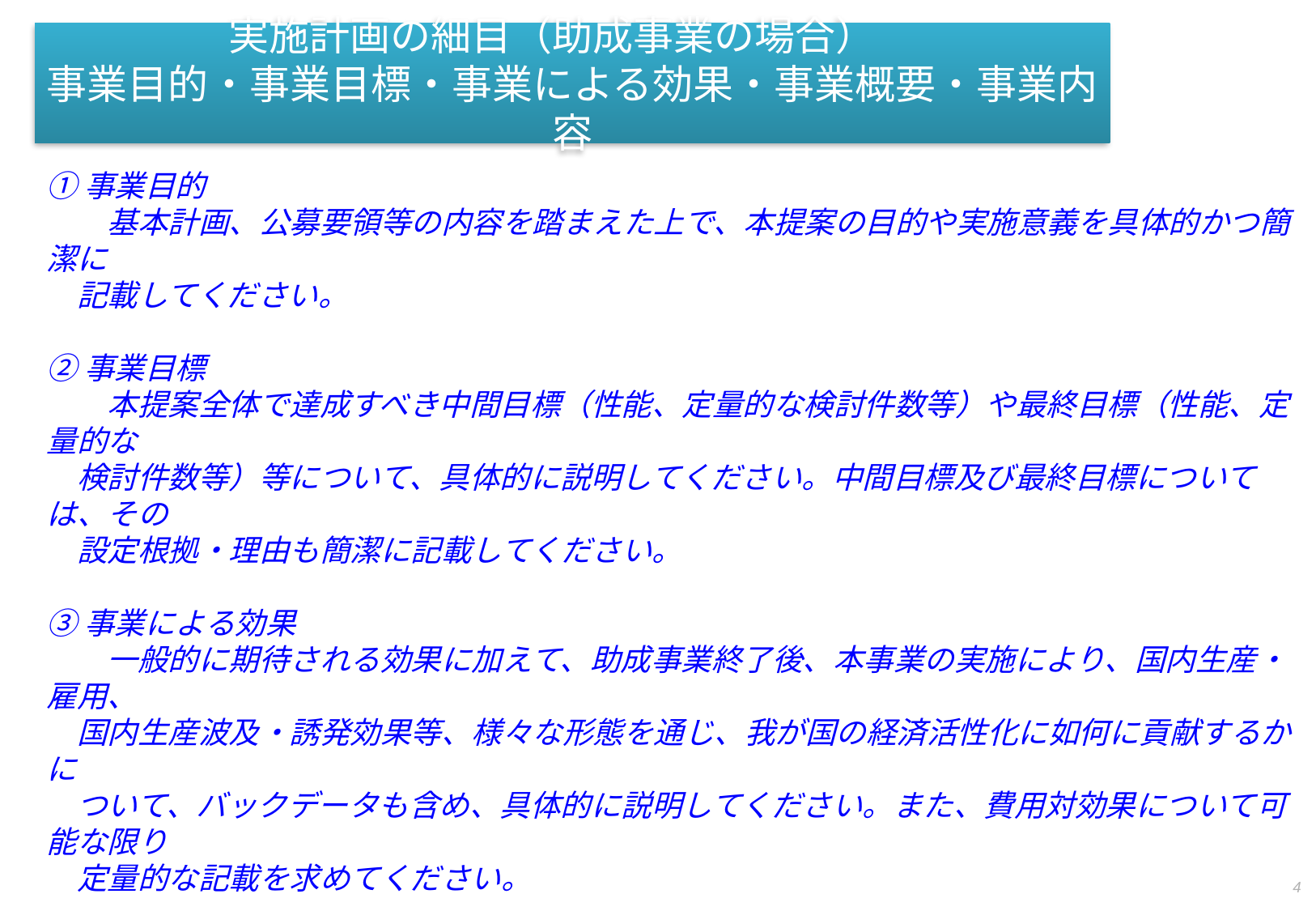

# 実施計画の細目（助成事業の場合）　 事業目的・事業目標・事業による効果・事業概要・事業内容
①事業目的
　　基本計画、公募要領等の内容を踏まえた上で、本提案の目的や実施意義を具体的かつ簡潔に
　記載してください。

②事業目標
　　本提案全体で達成すべき中間目標（性能、定量的な検討件数等）や最終目標（性能、定量的な
　検討件数等）等について、具体的に説明してください。中間目標及び最終目標については、その
　設定根拠・理由も簡潔に記載してください。

③事業による効果
　　一般的に期待される効果に加えて、助成事業終了後、本事業の実施により、国内生産・雇用、
　国内生産波及・誘発効果等、様々な形態を通じ、我が国の経済活性化に如何に貢献するかに
　ついて、バックデータも含め、具体的に説明してください。また、費用対効果について可能な限り
　定量的な記載を求めてください。

④事業概要
　「⑤事業内容」の概要を200～250字以内で簡潔に記載してください。

4